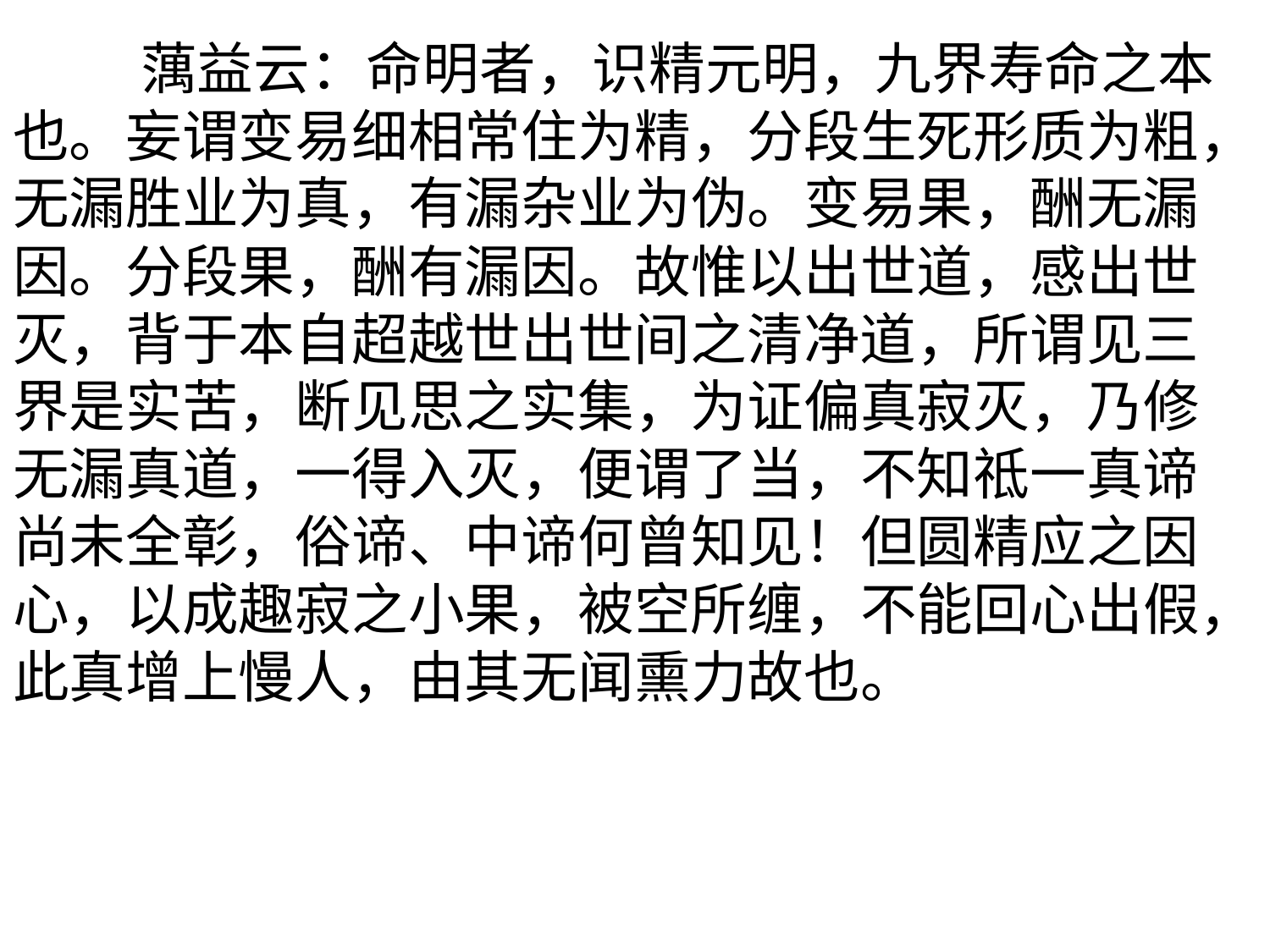

蕅益云：命明者，识精元明，九界寿命之本也。妄谓变易细相常住为精，分段生死形质为粗，无漏胜业为真，有漏杂业为伪。变易果，酬无漏因。分段果，酬有漏因。故惟以出世道，感出世灭，背于本自超越世出世间之清净道，所谓见三界是实苦，断见思之实集，为证偏真寂灭，乃修无漏真道，一得入灭，便谓了当，不知祗一真谛尚未全彰，俗谛、中谛何曾知见！但圆精应之因心，以成趣寂之小果，被空所缠，不能回心出假，此真增上慢人，由其无闻熏力故也。